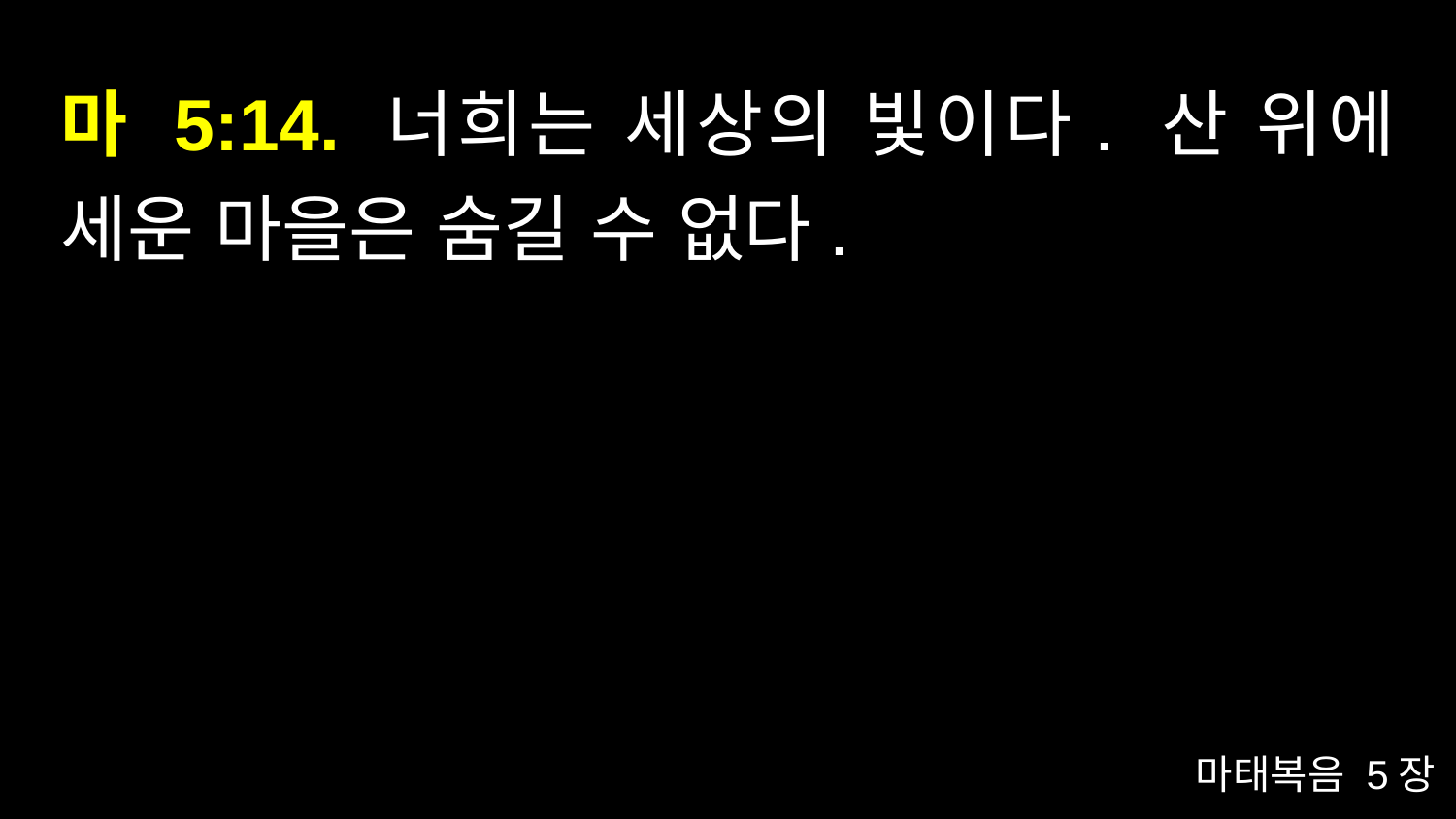

# 마 5:14. 너희는 세상의 빛이다. 산 위에 세운 마을은 숨길 수 없다.
마태복음 5장